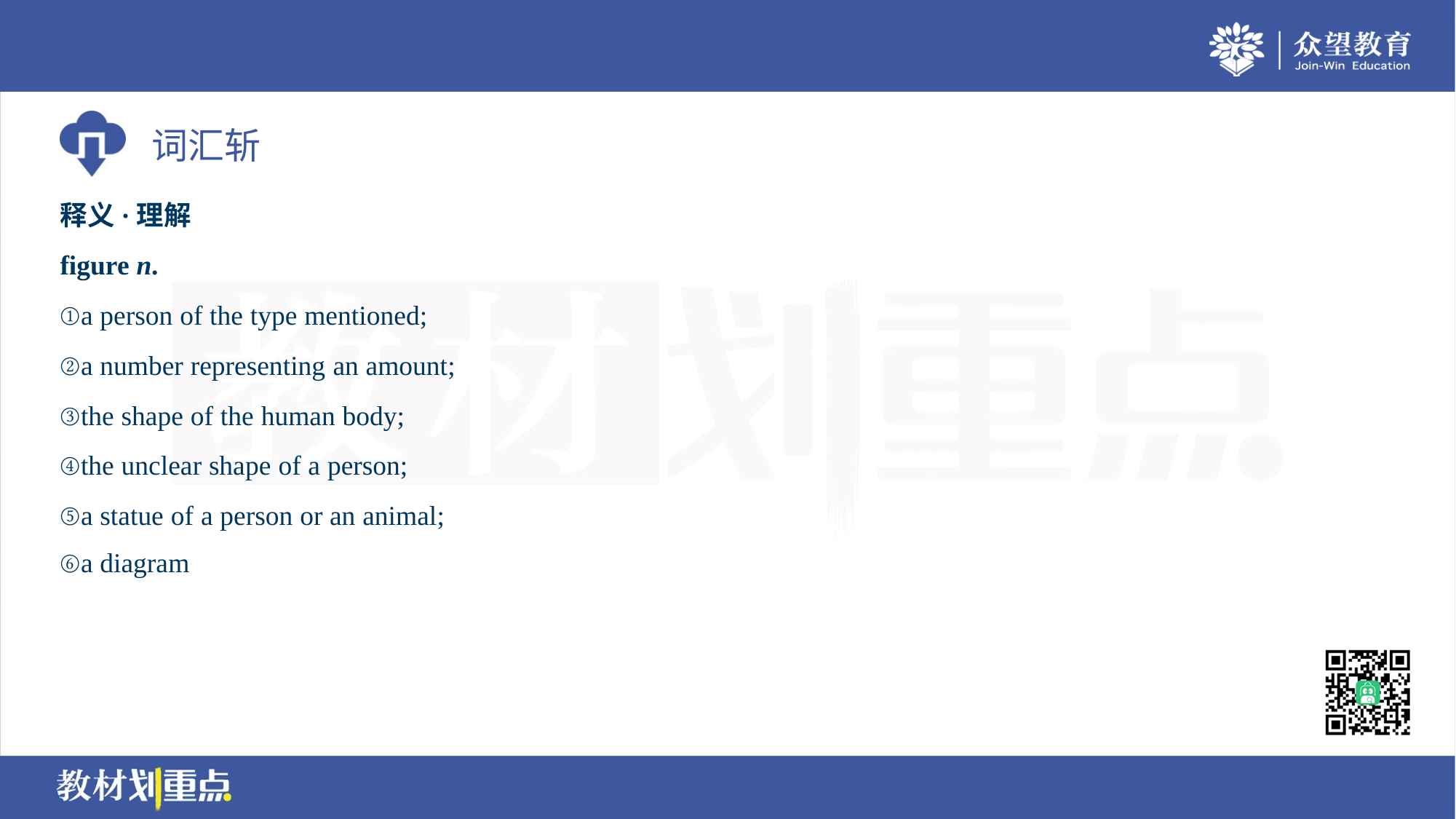

释义·理解
figure n.
①a person of the type mentioned;
②a number representing an amount;
③the shape of the human body;
④the unclear shape of a person;
⑤a statue of a person or an animal;
⑥a diagram